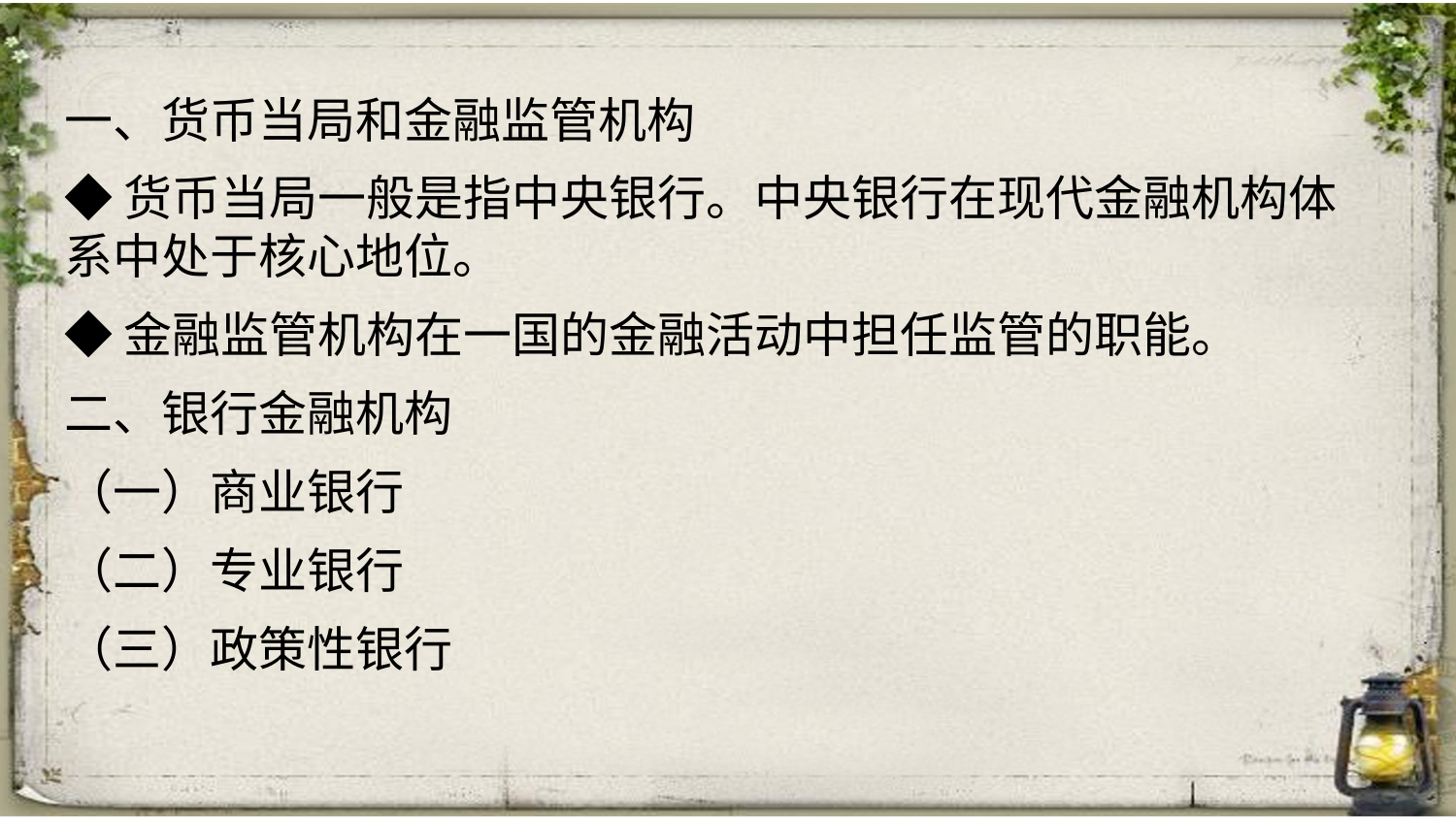

一、货币当局和金融监管机构
◆货币当局一般是指中央银行。中央银行在现代金融机构体系中处于核心地位。
◆金融监管机构在一国的金融活动中担任监管的职能。
二、银行金融机构
（一）商业银行
（二）专业银行
（三）政策性银行